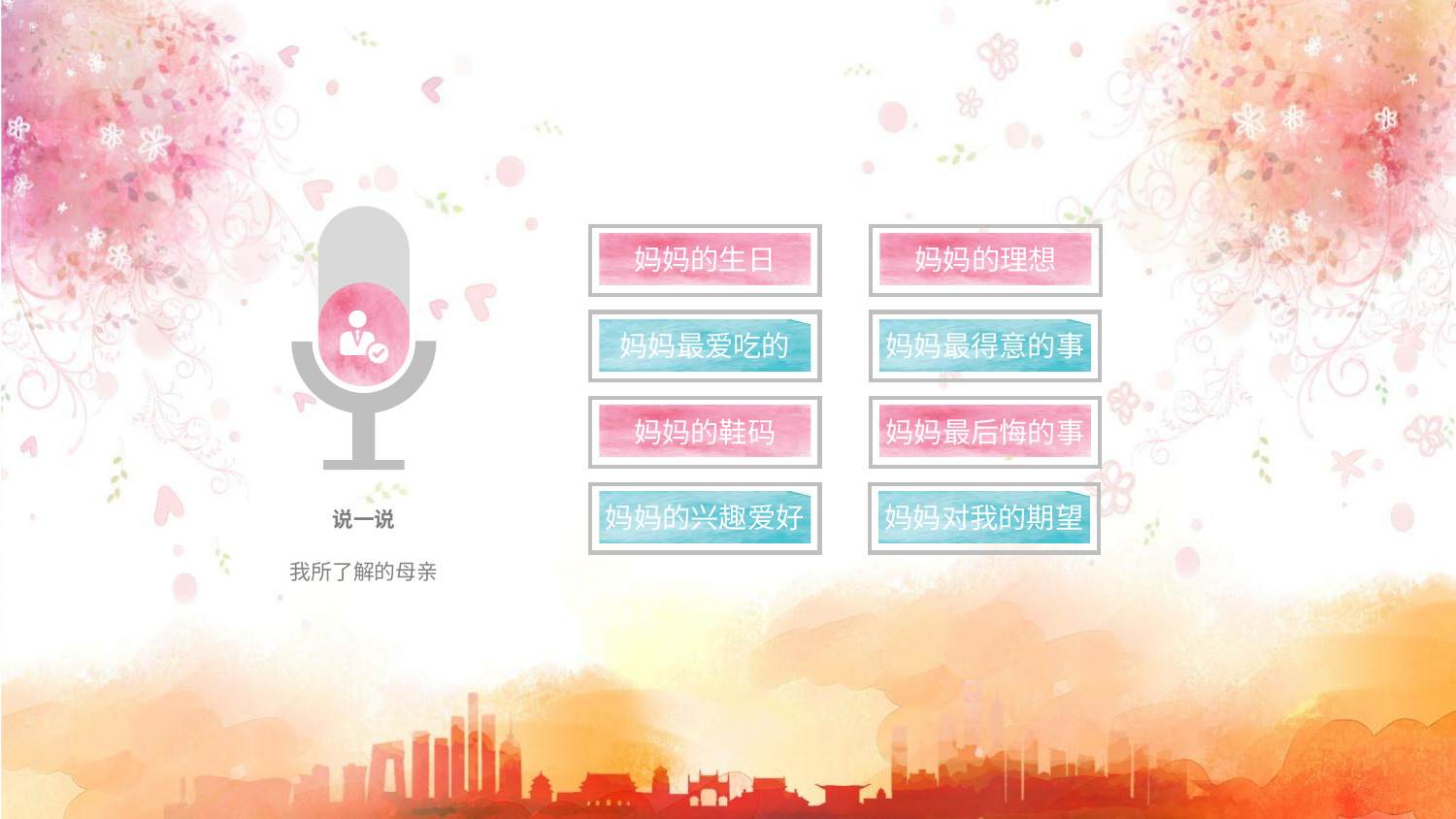

说一说
我所了解的母亲

妈妈的生日

妈妈的理想

妈妈最爱吃的

妈妈最得意的事

妈妈的鞋码

妈妈最后悔的事

妈妈的兴趣爱好

妈妈对我的期望